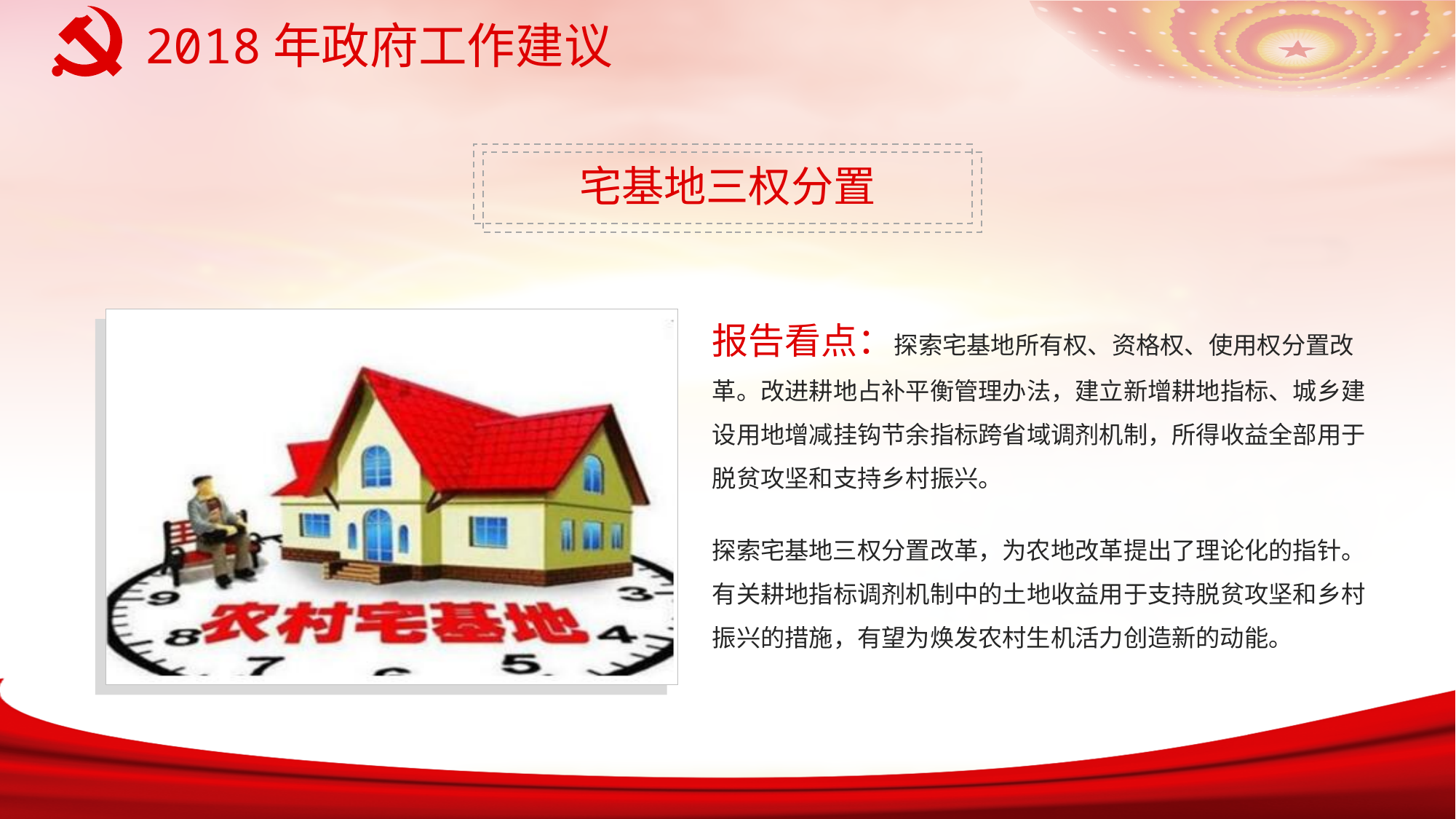

2018年政府工作建议

宅基地三权分置
报告看点：探索宅基地所有权、资格权、使用权分置改革。改进耕地占补平衡管理办法，建立新增耕地指标、城乡建设用地增减挂钩节余指标跨省域调剂机制，所得收益全部用于脱贫攻坚和支持乡村振兴。

探索宅基地三权分置改革，为农地改革提出了理论化的指针。有关耕地指标调剂机制中的土地收益用于支持脱贫攻坚和乡村振兴的措施，有望为焕发农村生机活力创造新的动能。